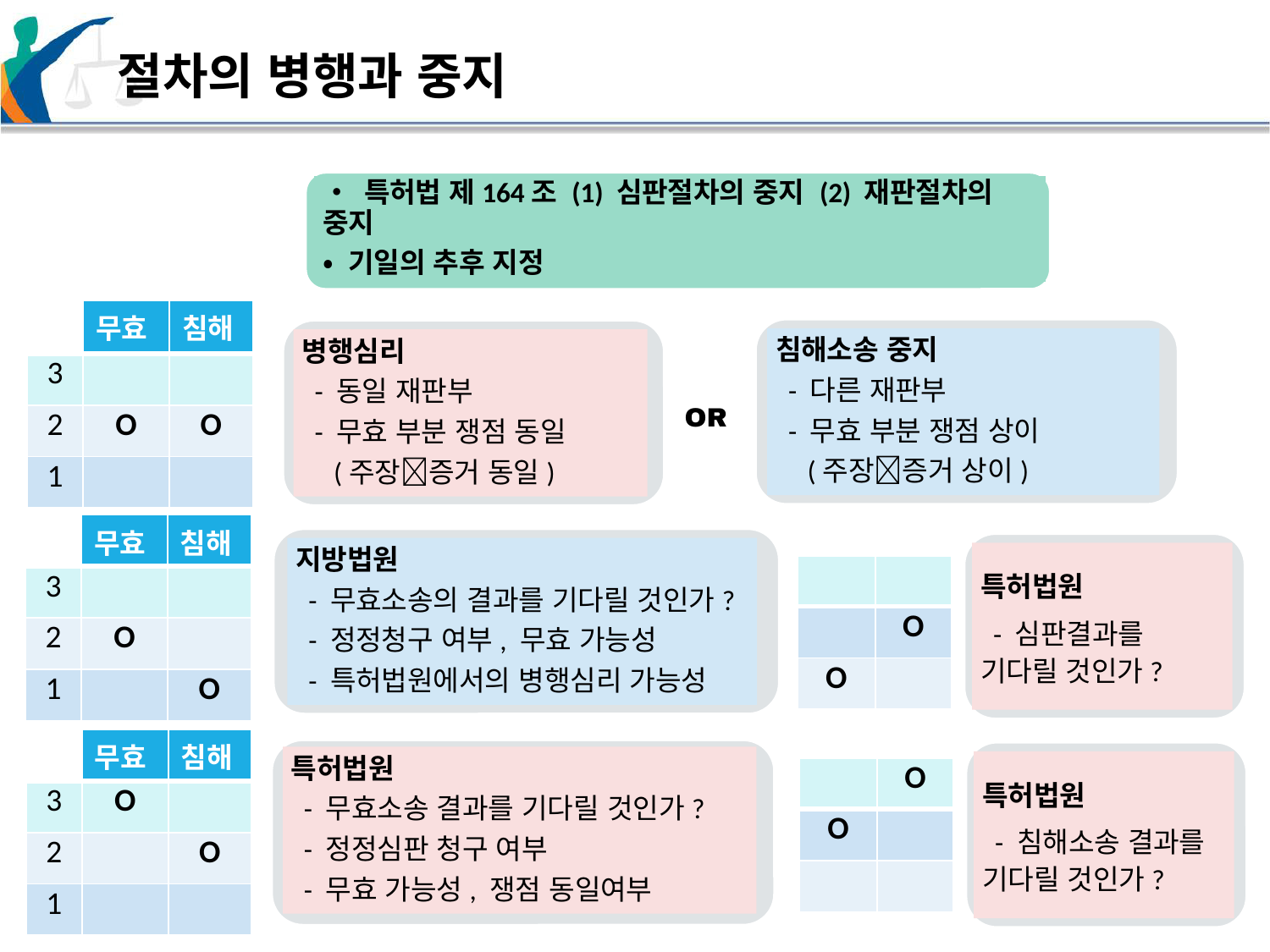

절차의 병행과 중지

• 특허법 제164조 (1) 심판절차의 중지 (2) 재판절차의 중지
• 기일의 추후 지정
|  | 무효 | 침해 |
| --- | --- | --- |
| 3 |  |  |
| 2 | O | O |
| 1 |  |  |

침해소송 중지
  - 다른 재판부
  - 무효 부분 쟁점 상이
     (주장⋅증거 상이)

병행심리
  - 동일 재판부
  - 무효 부분 쟁점 동일
     (주장⋅증거 동일)
OR
|  | 무효 | 침해 |
| --- | --- | --- |
| 3 |  |  |
| 2 | O |  |
| 1 |  | O |

지방법원
  - 무효소송의 결과를 기다릴 것인가?
  - 정정청구 여부, 무효 가능성
  - 특허법원에서의 병행심리 가능성

특허법원
  - 심판결과를 기다릴 것인가?
|  |  |
| --- | --- |
|  | O |
| O |  |
|  | 무효 | 침해 |
| --- | --- | --- |
| 3 | O |  |
| 2 |  | O |
| 1 |  |  |

특허법원
  - 무효소송 결과를 기다릴 것인가?
  - 정정심판 청구 여부
  - 무효 가능성, 쟁점 동일여부

특허법원
  - 침해소송 결과를 기다릴 것인가?
|  | O |
| --- | --- |
| O |  |
|  |  |